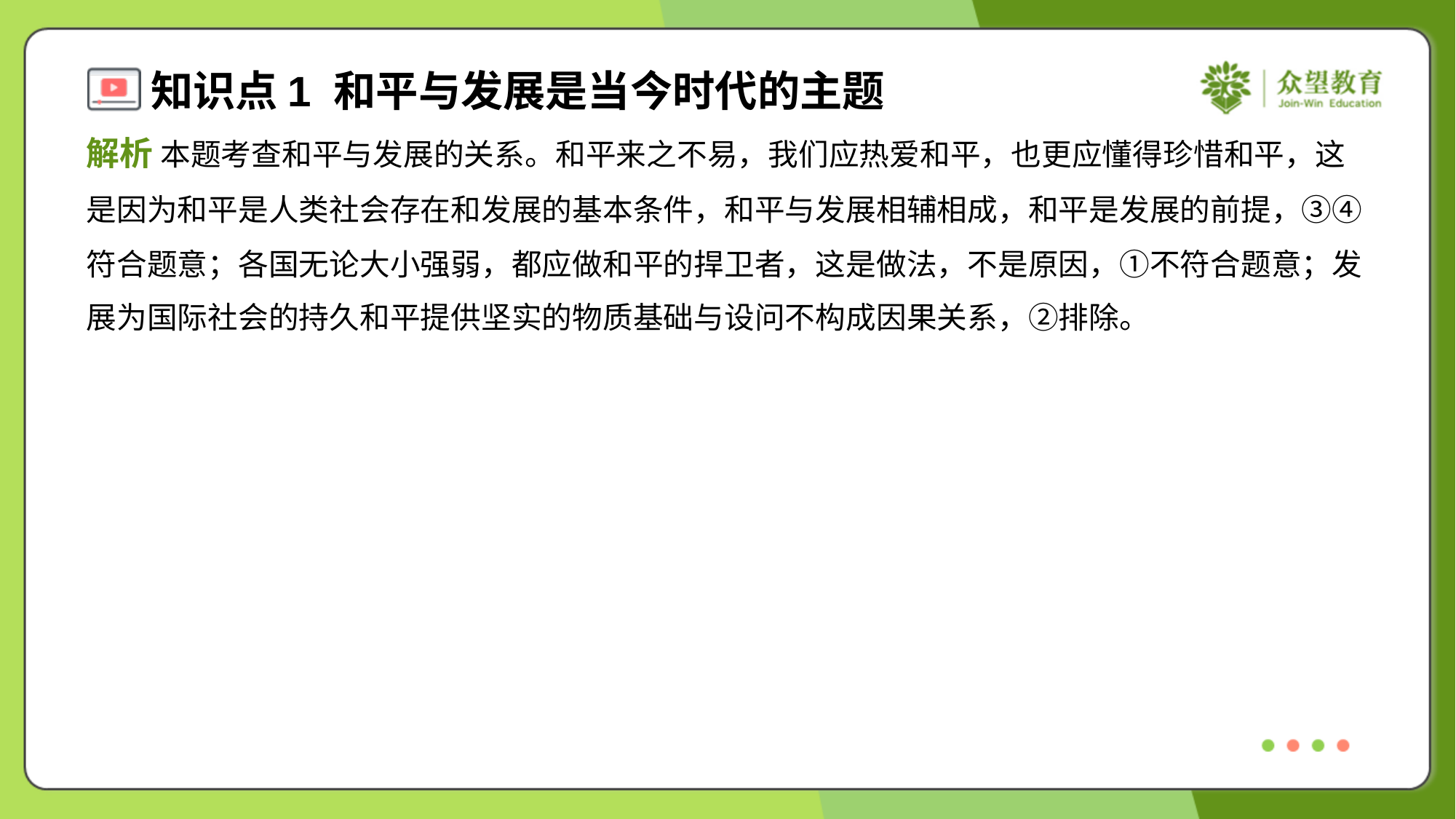

解析 本题考查和平与发展的关系。和平来之不易，我们应热爱和平，也更应懂得珍惜和平，这
是因为和平是人类社会存在和发展的基本条件，和平与发展相辅相成，和平是发展的前提，③④
符合题意；各国无论大小强弱，都应做和平的捍卫者，这是做法，不是原因，①不符合题意；发
展为国际社会的持久和平提供坚实的物质基础与设问不构成因果关系，②排除。